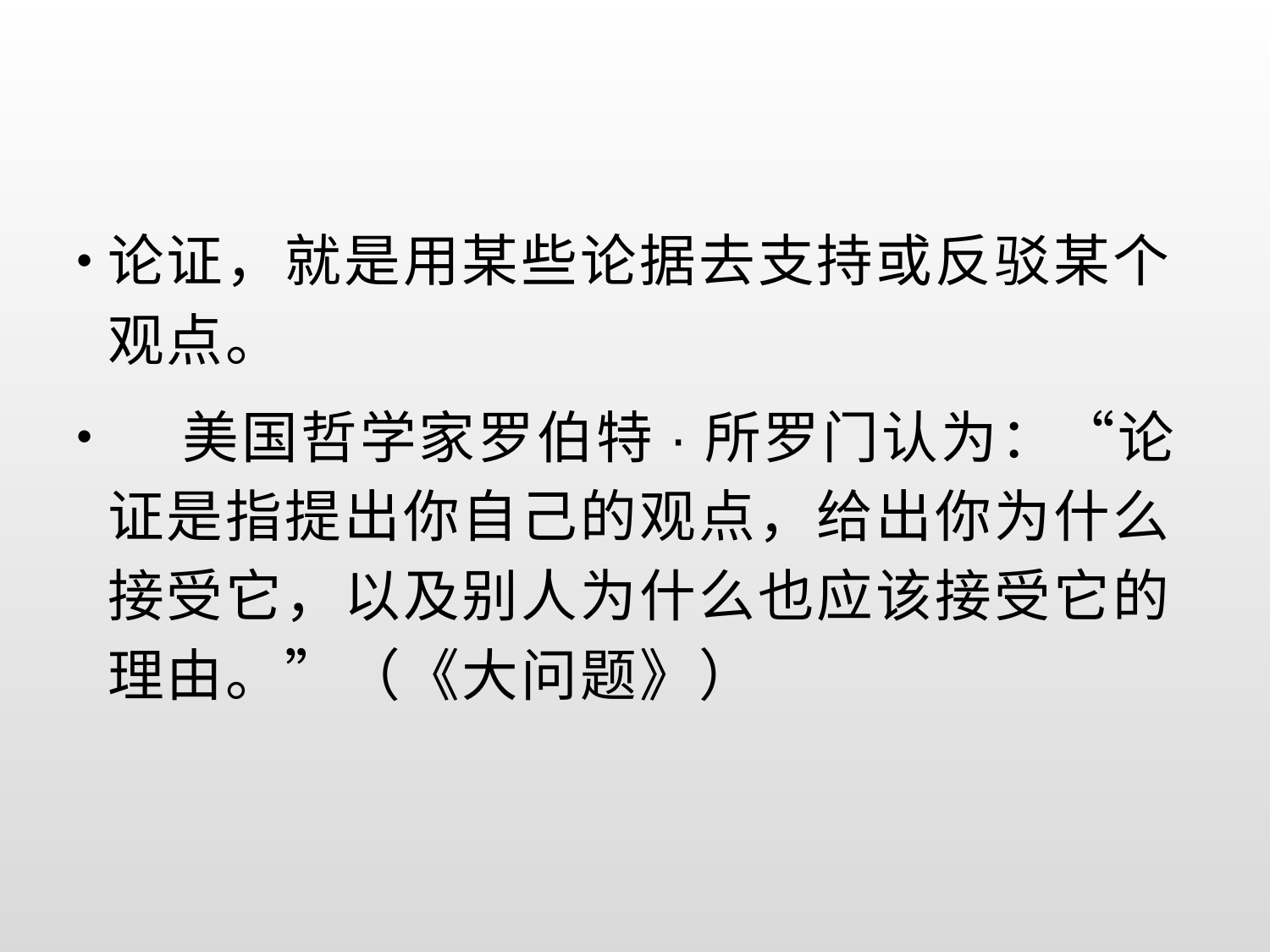

#
论证，就是用某些论据去支持或反驳某个观点。
    美国哲学家罗伯特·所罗门认为：“论证是指提出你自己的观点，给出你为什么接受它，以及别人为什么也应该接受它的理由。”（《大问题》）